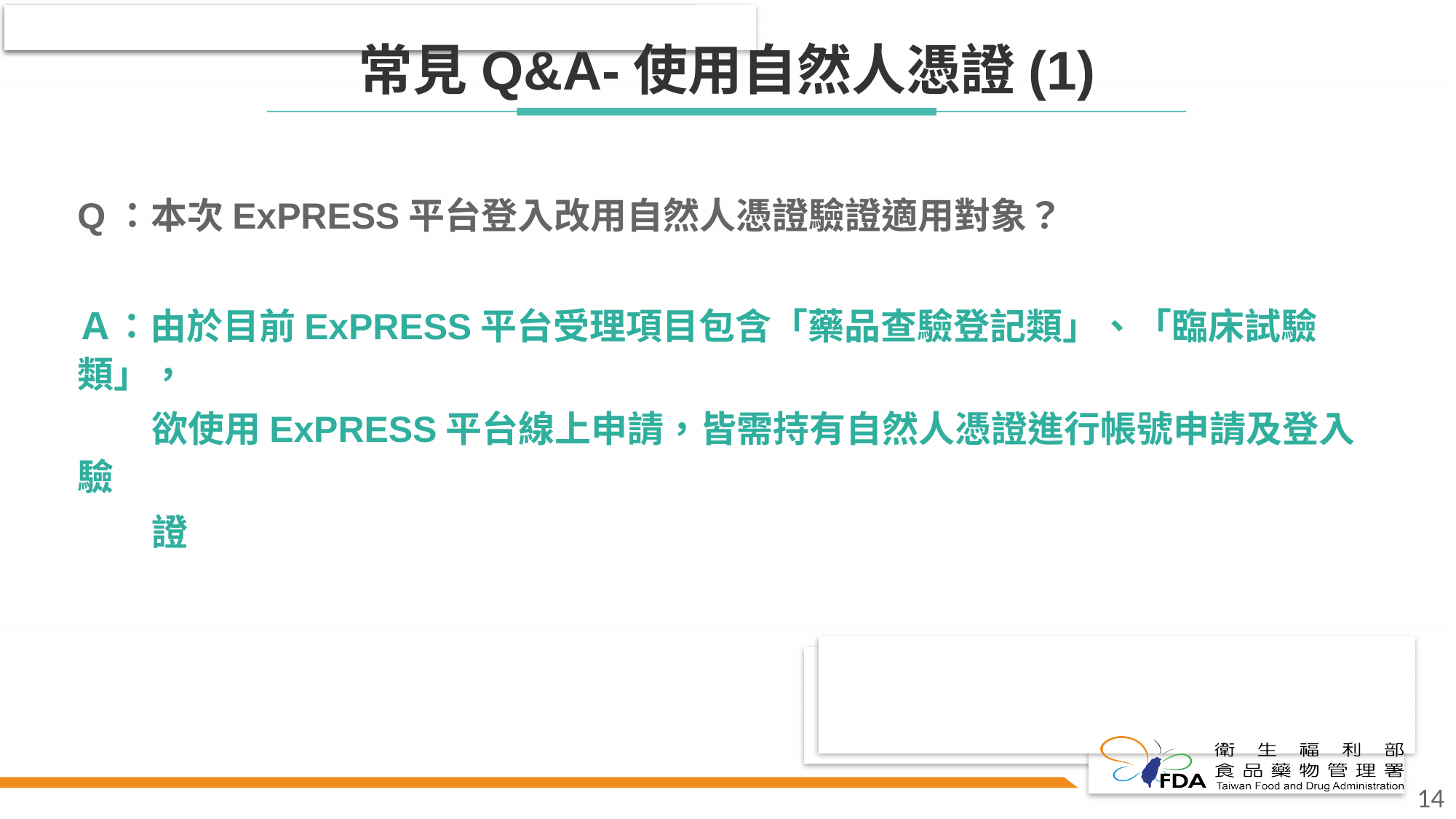

# 常見Q&A-使用自然人憑證(1)

Q：本次ExPRESS平台登入改用自然人憑證驗證適用對象？

Ａ：由於目前ExPRESS平台受理項目包含「藥品查驗登記類」、「臨床試驗類」，
        欲使用ExPRESS平台線上申請，皆需持有自然人憑證進行帳號申請及登入驗
        證